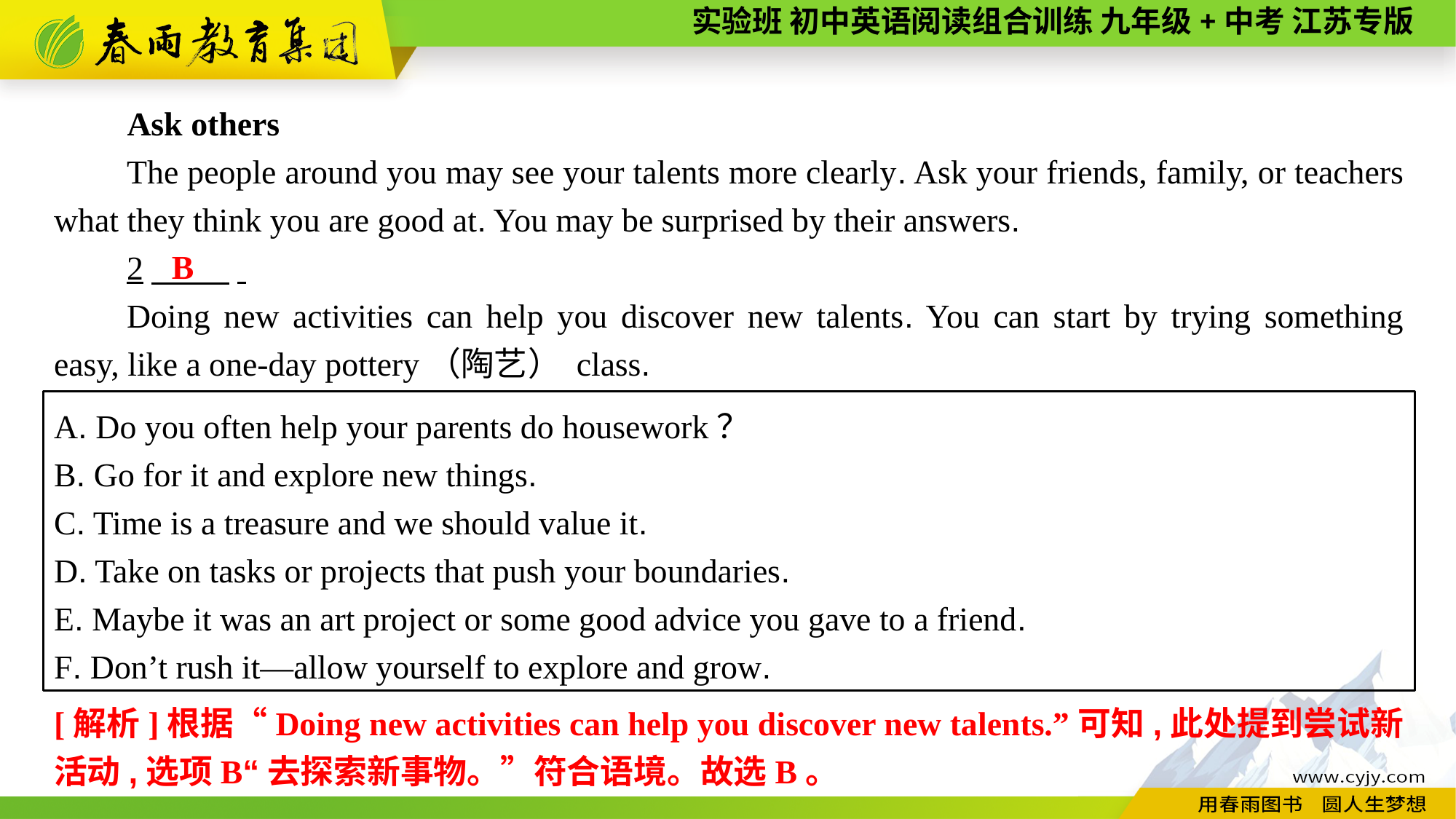

Ask others
The people around you may see your talents more clearly. Ask your friends, family, or teachers what they think you are good at. You may be surprised by their answers.
2　      .
Doing new activities can help you discover new talents. You can start by trying something easy, like a one-day pottery（陶艺） class.
B
A. Do you often help your parents do housework？
B. Go for it and explore new things.
C. Time is a treasure and we should value it.
D. Take on tasks or projects that push your boundaries.
E. Maybe it was an art project or some good advice you gave to a friend.
F. Don’t rush it—allow yourself to explore and grow.
[解析]根据“Doing new activities can help you discover new talents.”可知,此处提到尝试新活动,选项B“去探索新事物。”符合语境。故选B。